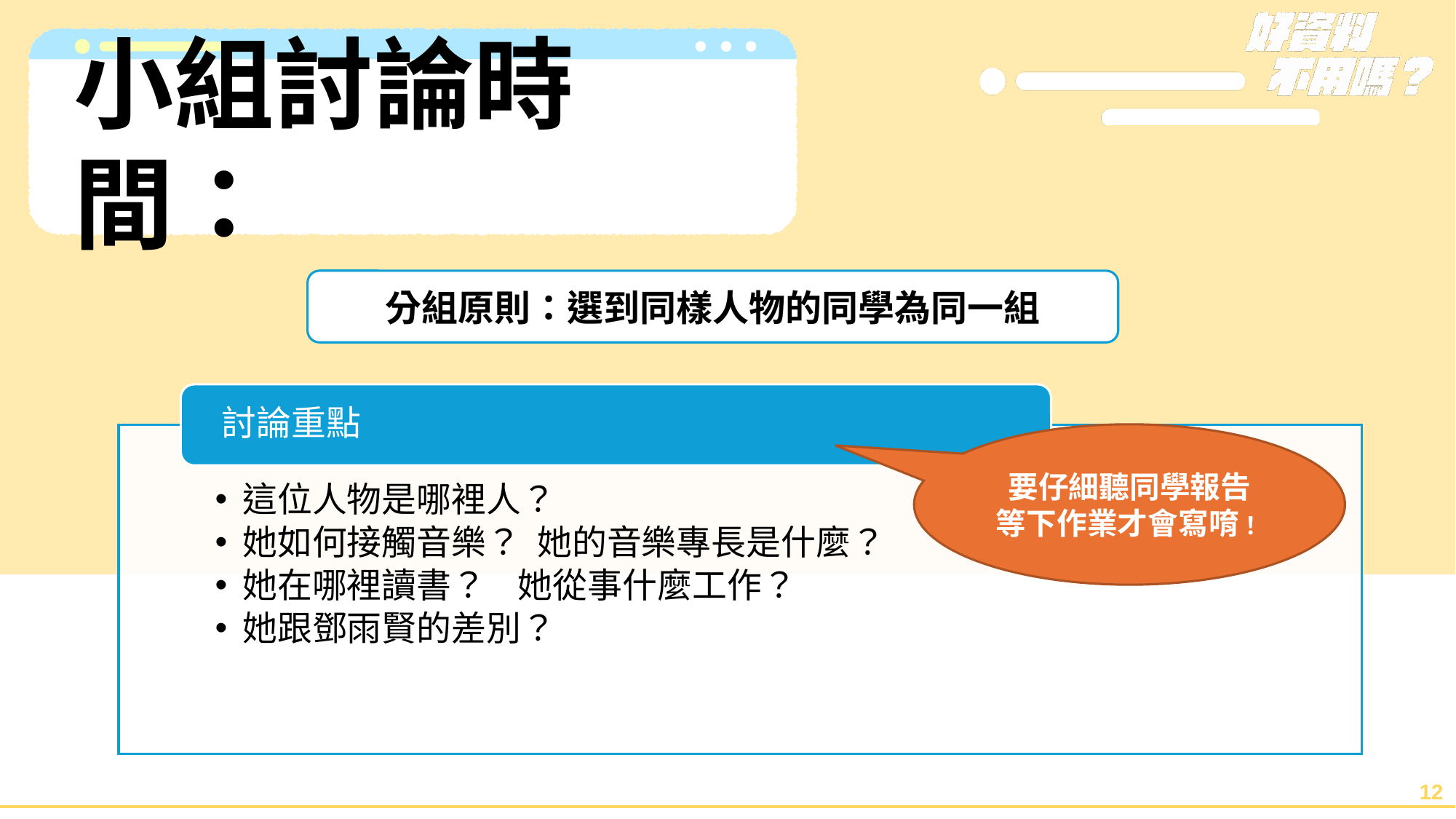

小組討論時間：
分組原則：選到同樣人物的同學為同一組
這位人物是哪裡人？
她如何接觸音樂？  她的音樂專長是什麼？
她在哪裡讀書？    她從事什麼工作？
她跟鄧雨賢的差別？
討論重點
要仔細聽同學報告
等下作業才會寫唷！